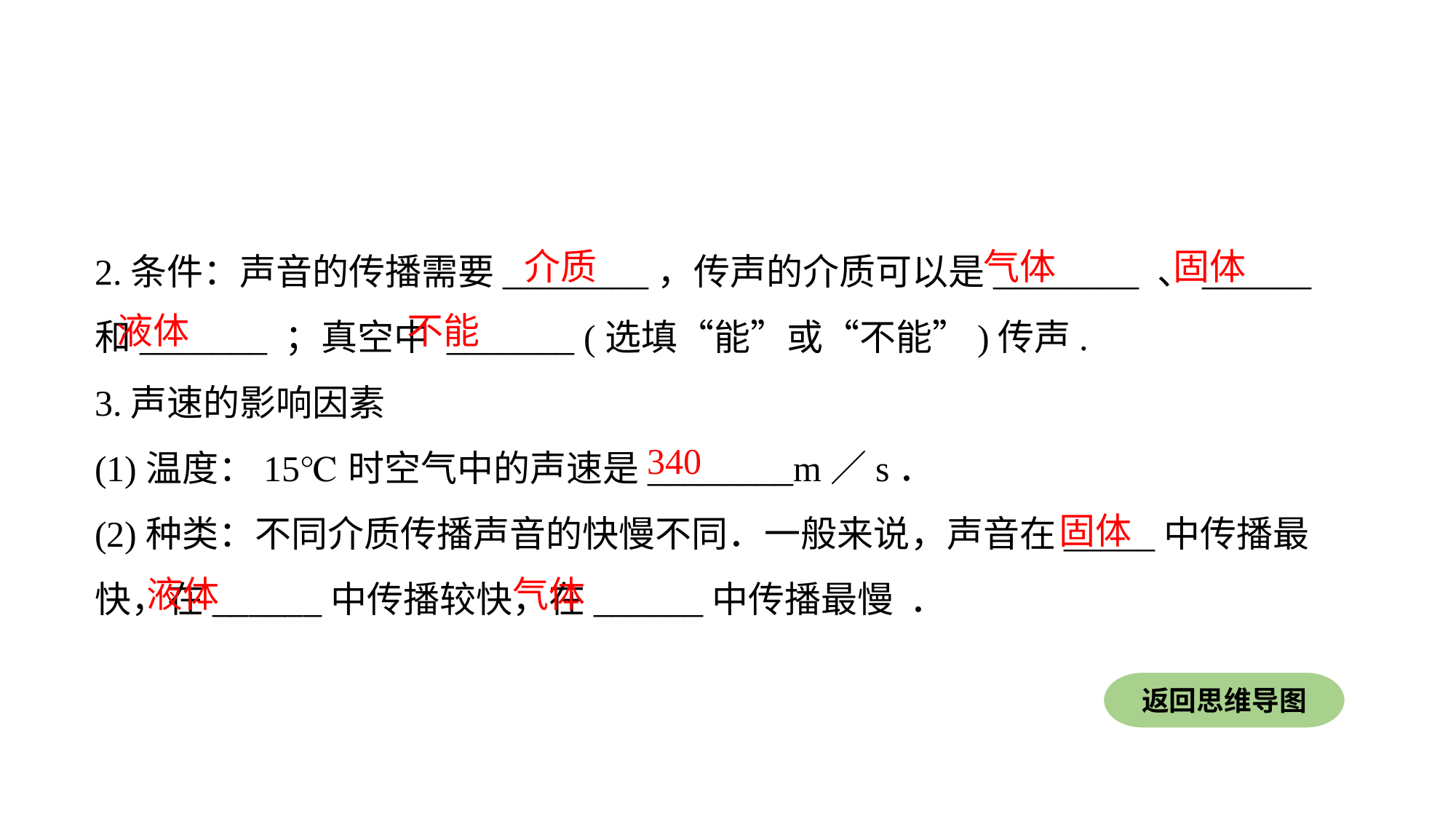

2.条件：声音的传播需要________，传声的介质可以是________ 、______ 和_______ ；真空中 _______ (选填“能”或“不能”)传声.
3.声速的影响因素
(1)温度：15℃时空气中的声速是________m／s．
(2)种类：不同介质传播声音的快慢不同．一般来说，声音在_____中传播最快，在______中传播较快，在______中传播最慢  ．
介质
气体
固体
液体
不能
340
固体
液体
气体
返回思维导图